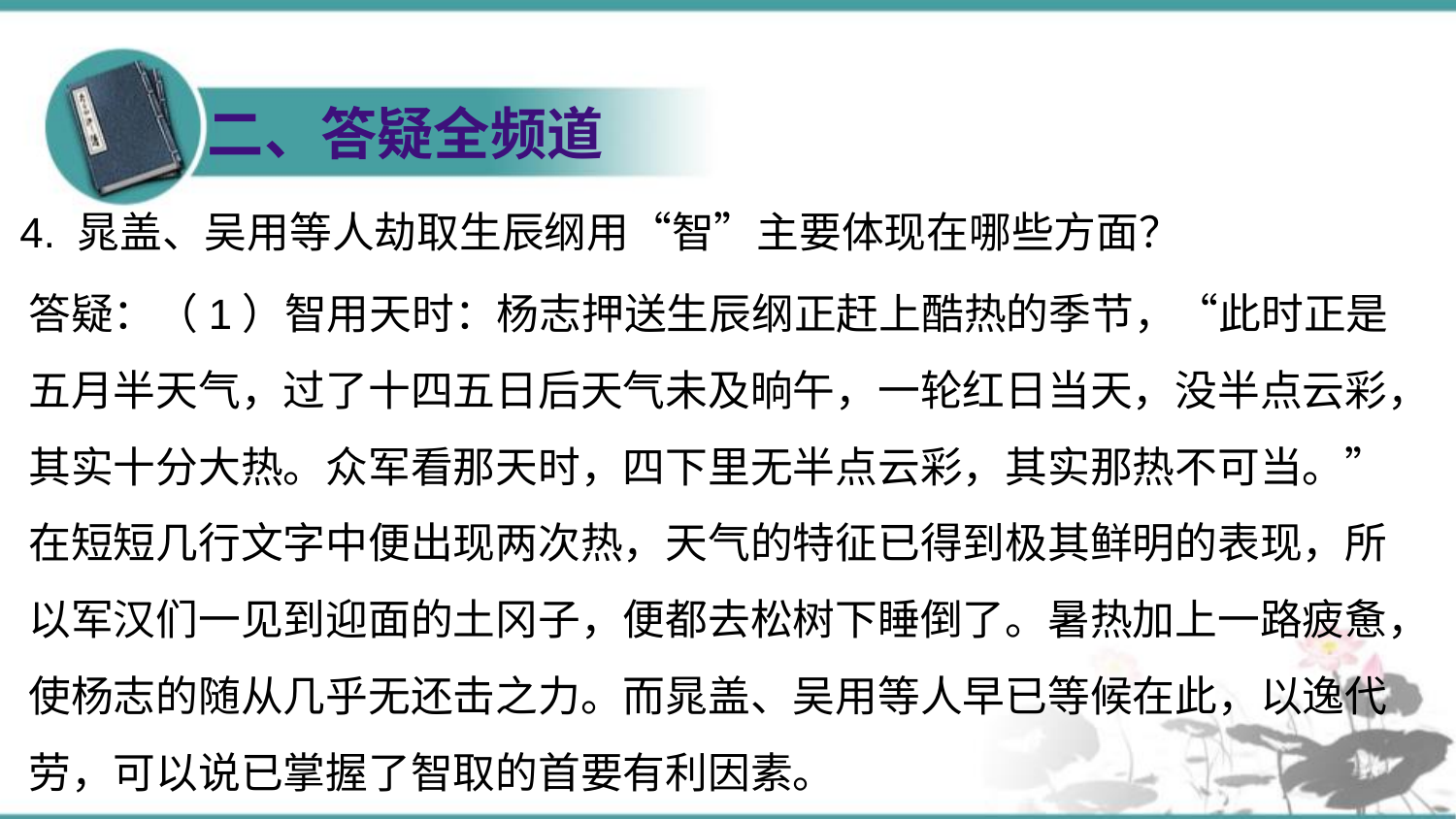

二、答疑全频道
4. 晁盖、吴用等人劫取生辰纲用“智”主要体现在哪些方面？
答疑：（1）智用天时：杨志押送生辰纲正赶上酷热的季节，“此时正是五月半天气，过了十四五日后天气未及晌午，一轮红日当天，没半点云彩，其实十分大热。众军看那天时，四下里无半点云彩，其实那热不可当。”在短短几行文字中便出现两次热，天气的特征已得到极其鲜明的表现，所以军汉们一见到迎面的土冈子，便都去松树下睡倒了。暑热加上一路疲惫，使杨志的随从几乎无还击之力。而晁盖、吴用等人早已等候在此，以逸代劳，可以说已掌握了智取的首要有利因素。